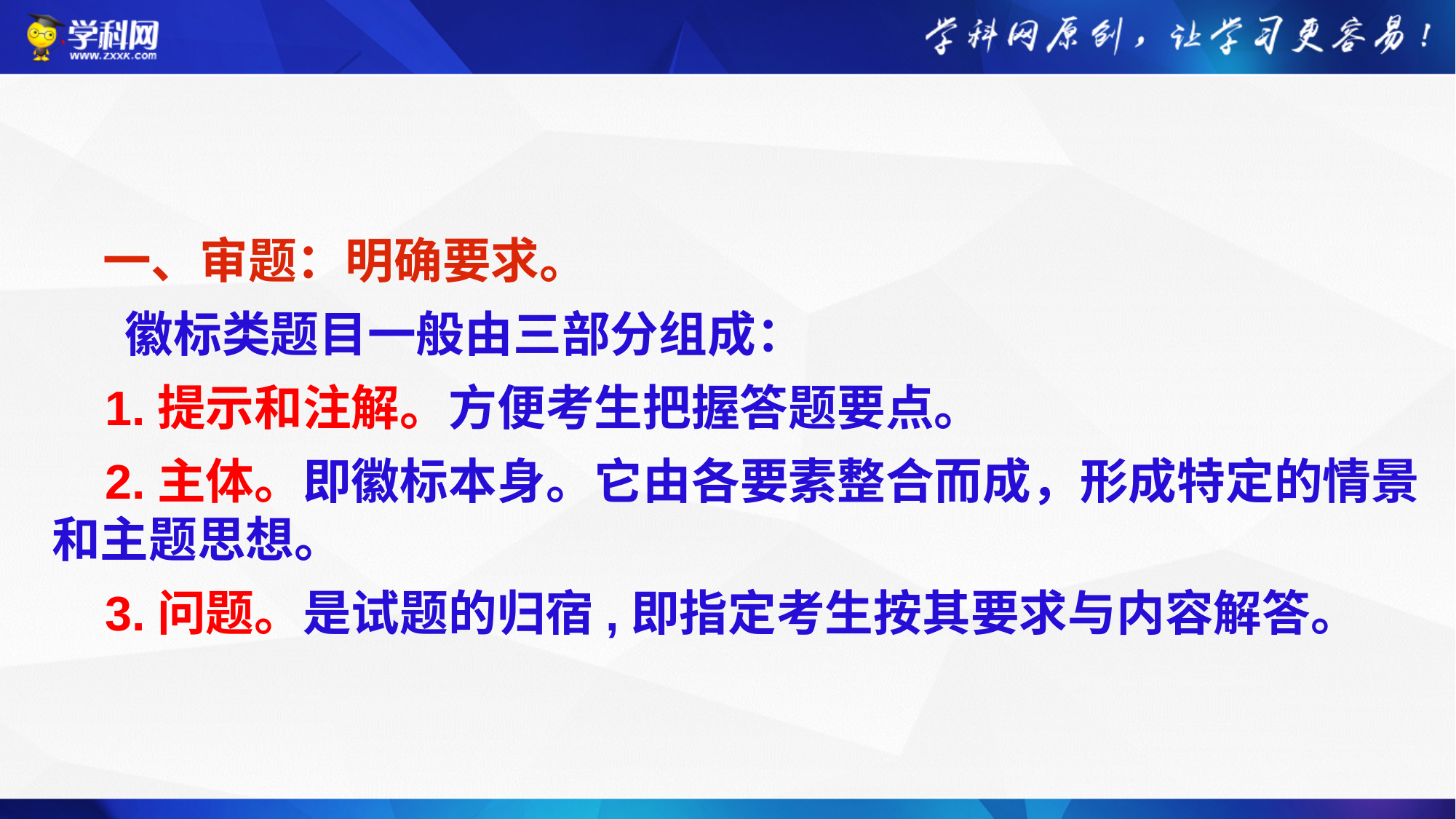

一、审题：明确要求。
        徽标类题目一般由三部分组成：
      1.提示和注解。方便考生把握答题要点。
      2.主体。即徽标本身。它由各要素整合而成，形成特定的情景和主题思想。
      3.问题。是试题的归宿,即指定考生按其要求与内容解答。